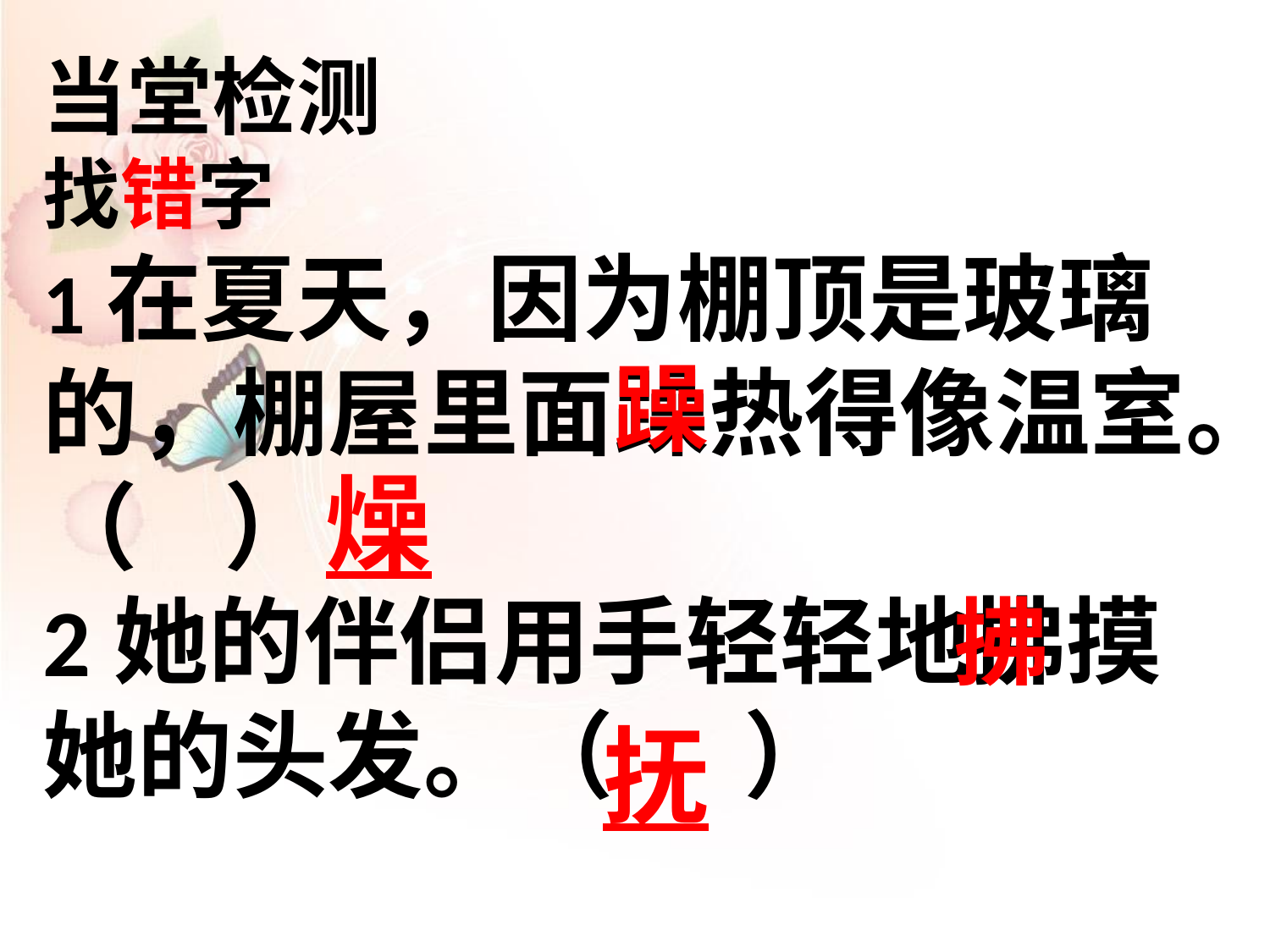

当堂检测
找错字
1在夏天，因为棚顶是玻璃的，棚屋里面躁热得像温室。（    ）
2她的伴侣用手轻轻地拂摸她的头发。（      ）

躁
燥
拂
抚